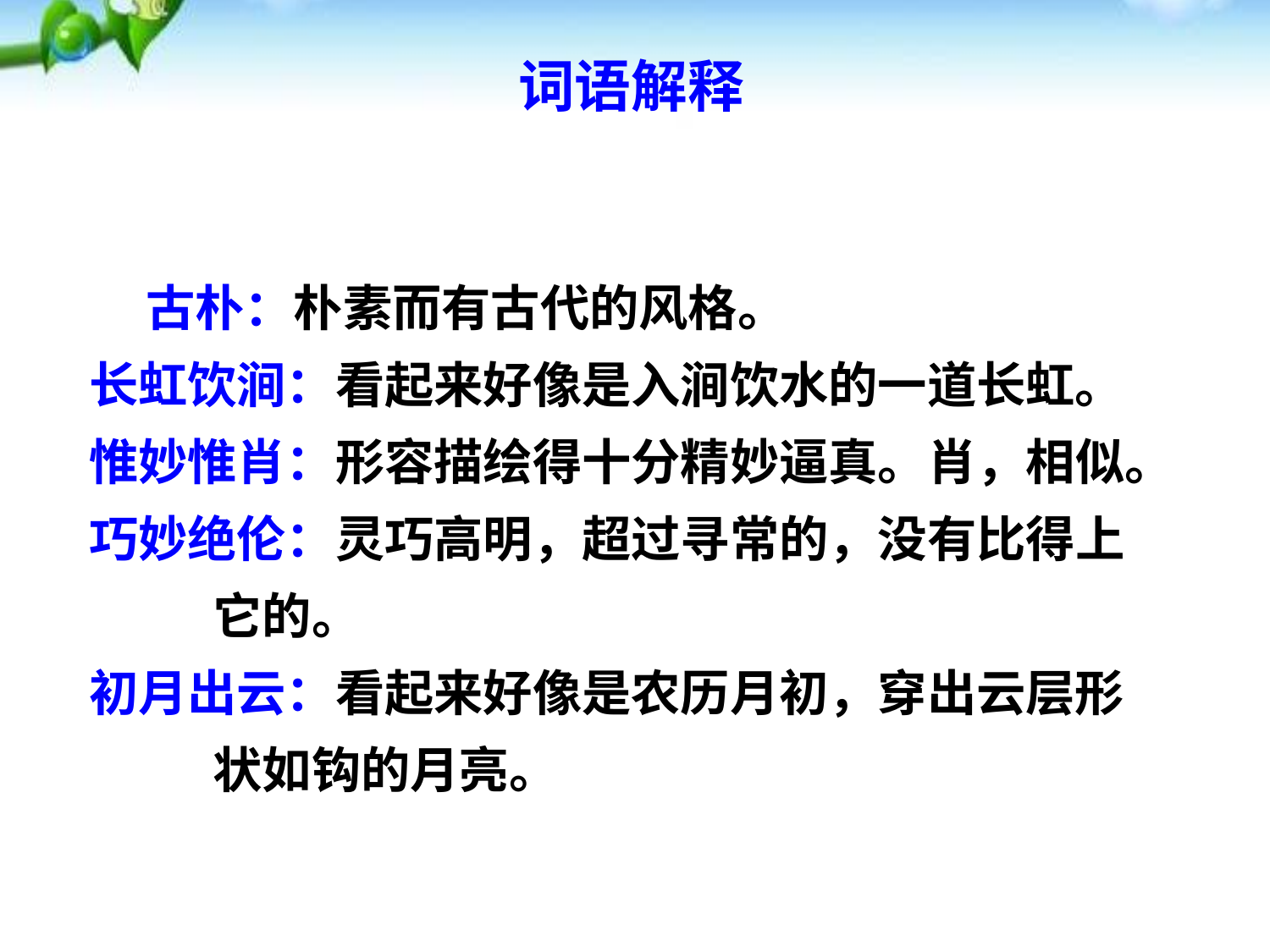

词语解释
    古朴：朴素而有古代的风格。
长虹饮涧：看起来好像是入涧饮水的一道长虹。
惟妙惟肖：形容描绘得十分精妙逼真。肖，相似。
巧妙绝伦：灵巧高明，超过寻常的，没有比得上
          它的。
初月出云：看起来好像是农历月初，穿出云层形
          状如钩的月亮。